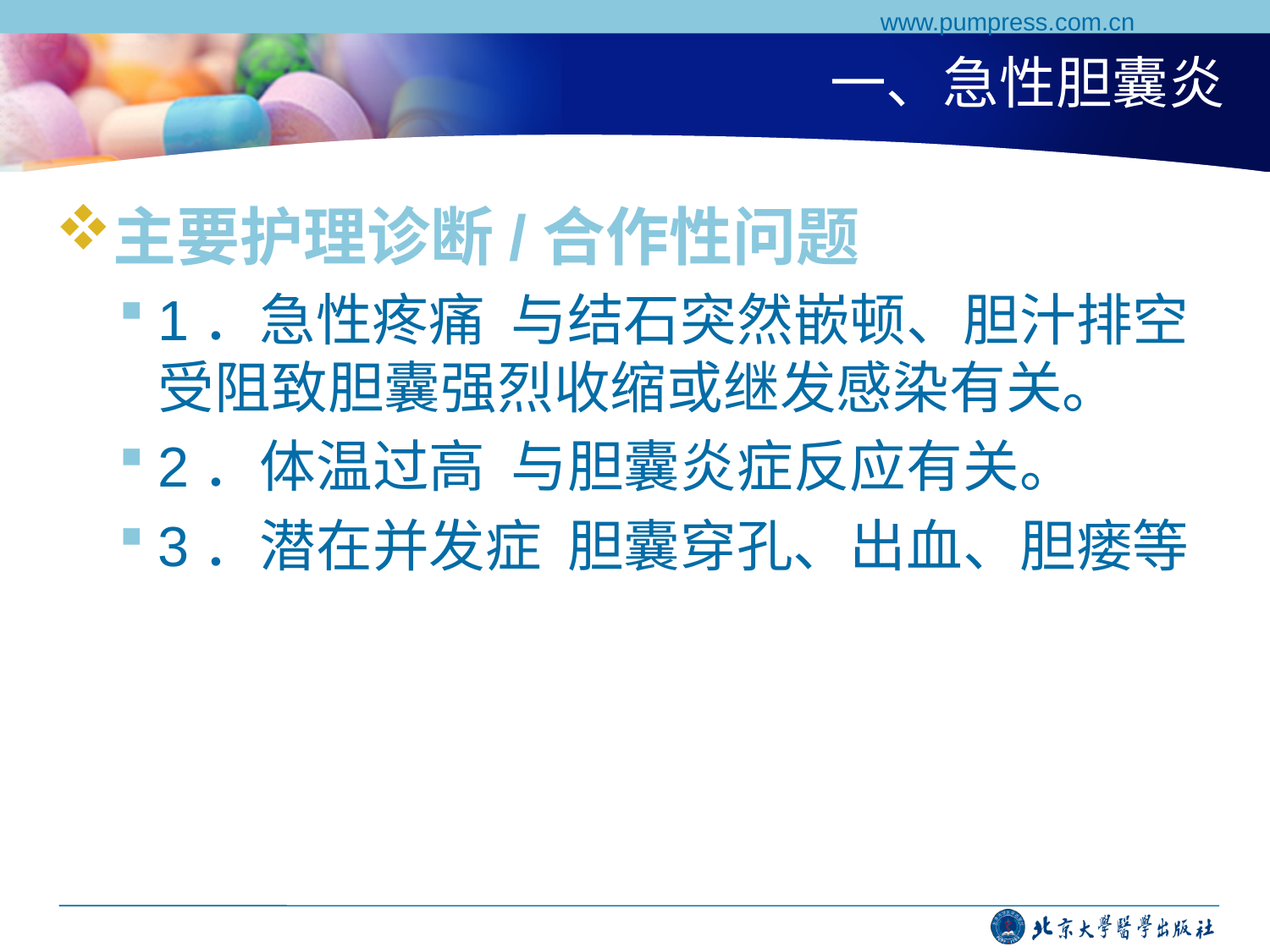

www.pumpress.com.cn
# 一、急性胆囊炎
主要护理诊断/合作性问题
1．急性疼痛  与结石突然嵌顿、胆汁排空受阻致胆囊强烈收缩或继发感染有关。
2．体温过高  与胆囊炎症反应有关。
3．潜在并发症  胆囊穿孔、出血、胆瘘等